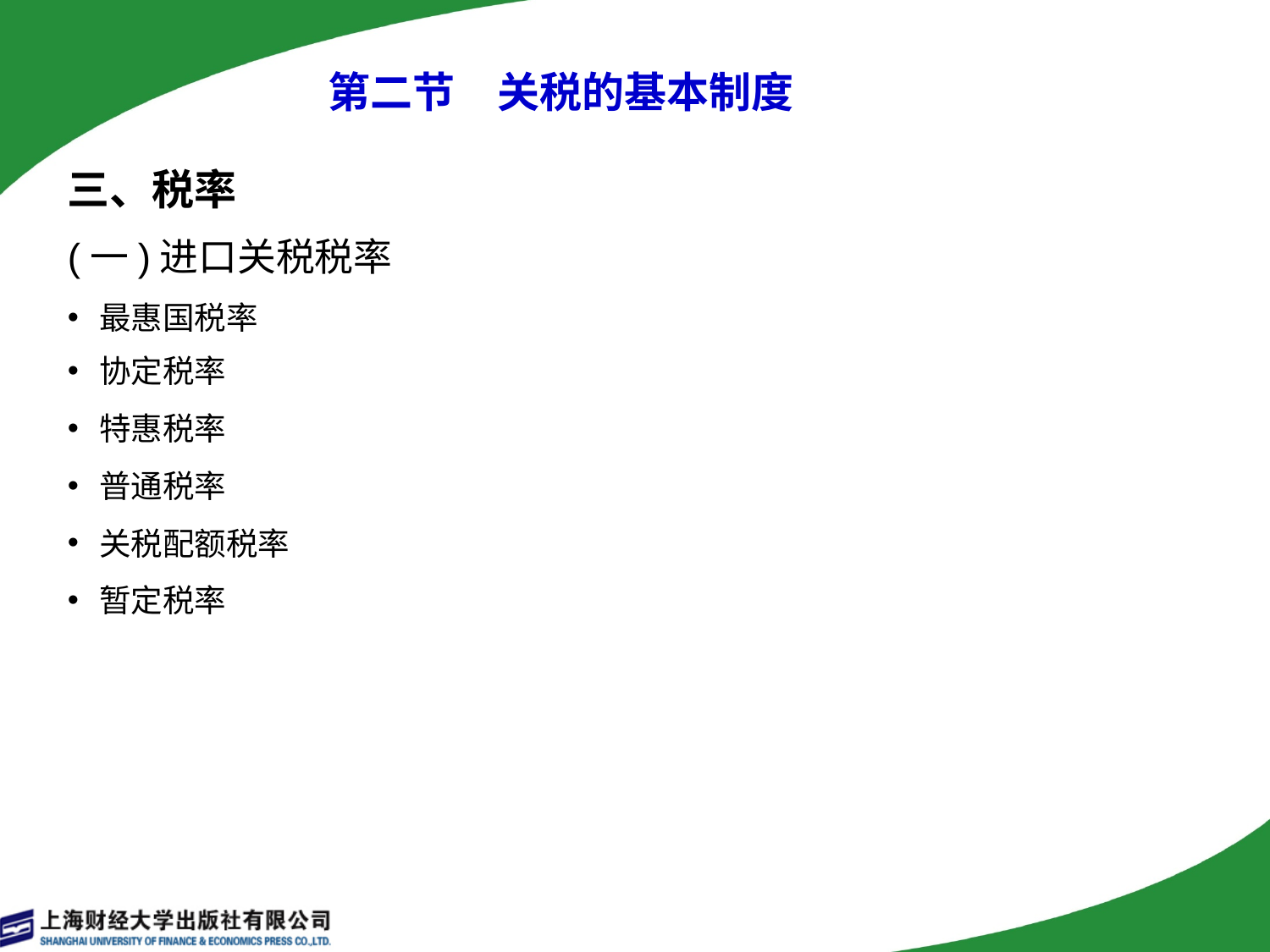

# 第二节　关税的基本制度
三、税率
(一)进口关税税率
最惠国税率
协定税率
特惠税率
普通税率
关税配额税率
暂定税率